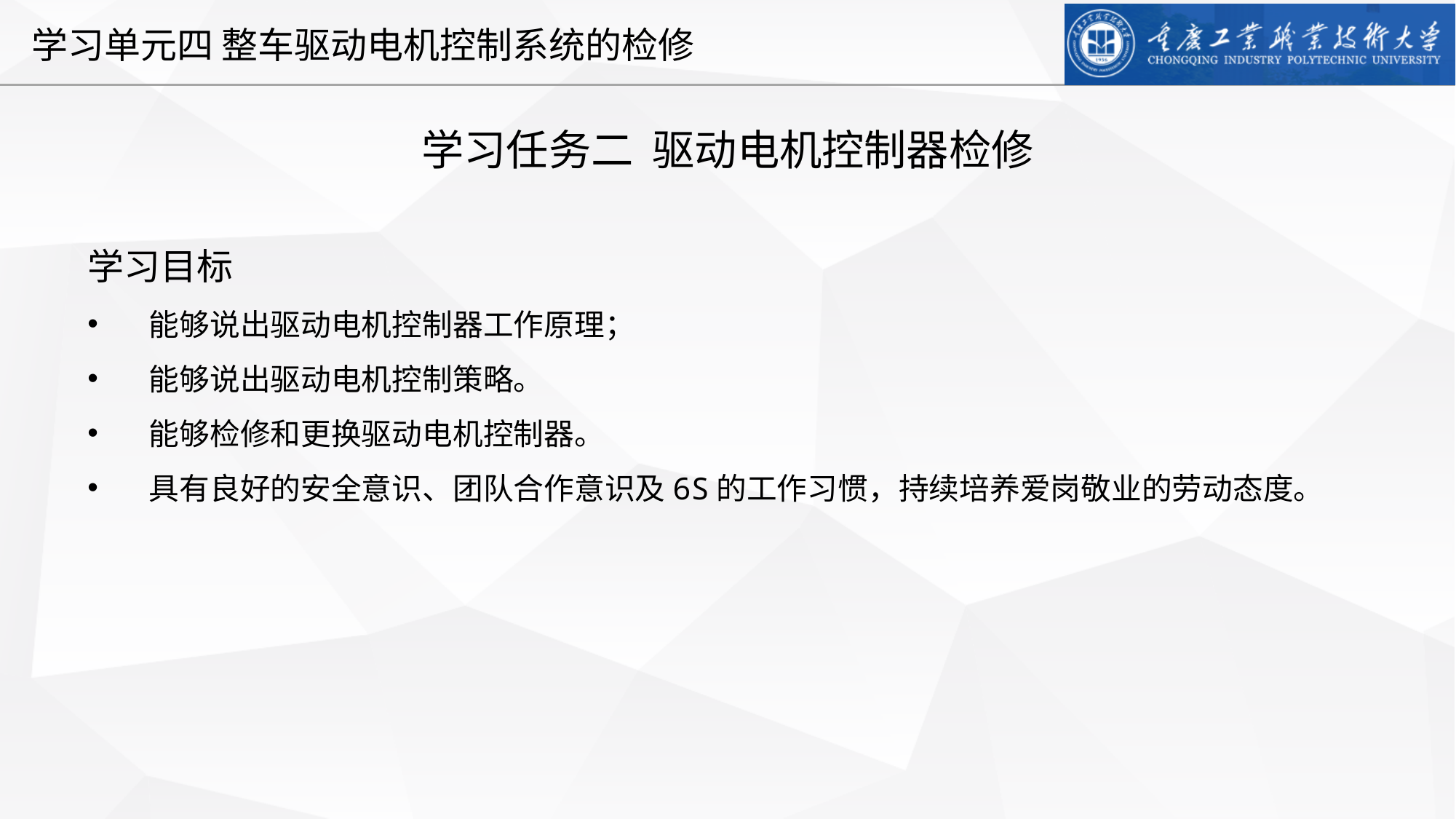

学习任务二  驱动电机控制器检修
学习目标
能够说出驱动电机控制器工作原理；
能够说出驱动电机控制策略。
能够检修和更换驱动电机控制器。
具有良好的安全意识、团队合作意识及6S的工作习惯，持续培养爱岗敬业的劳动态度。